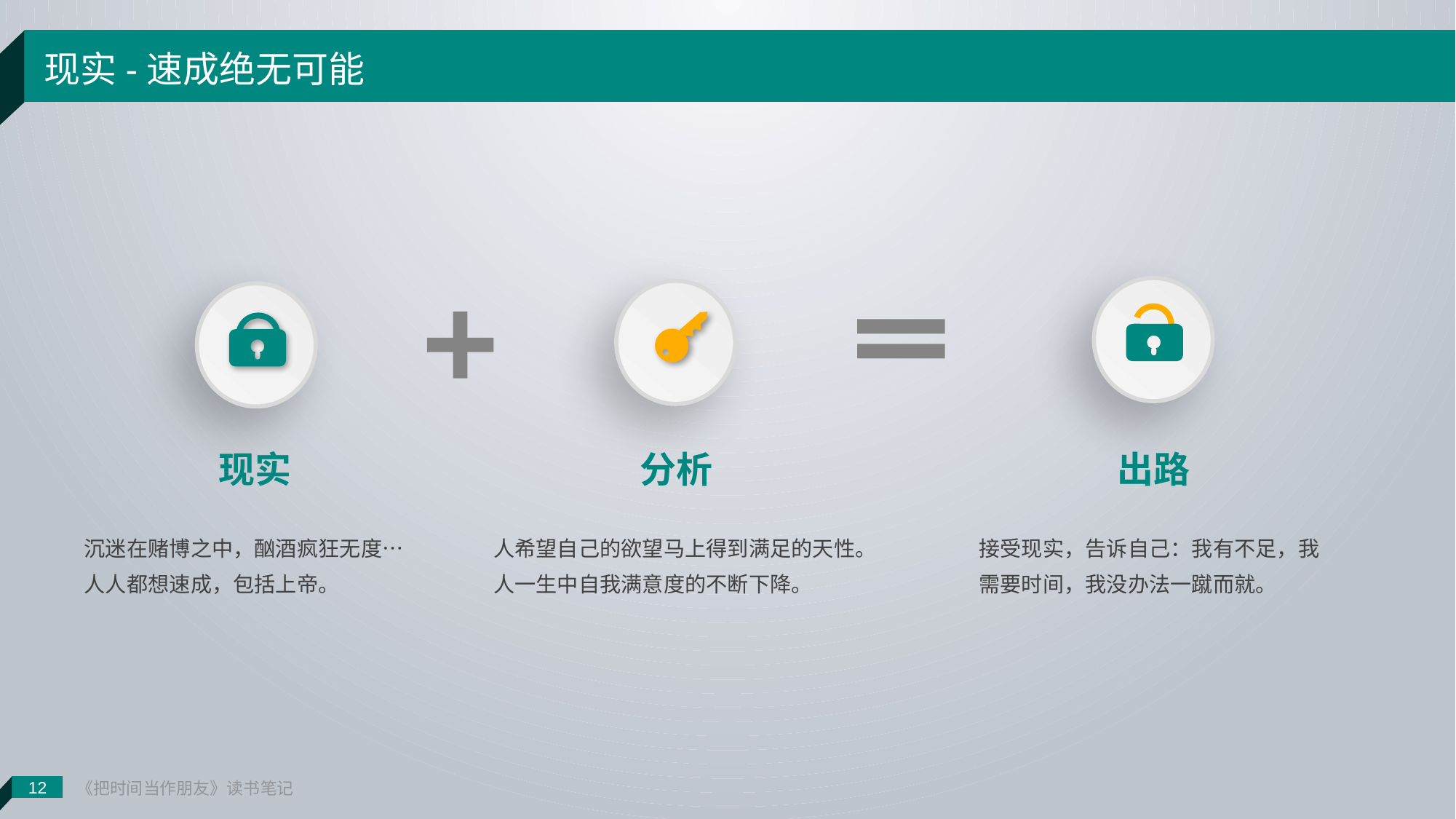

12
《把时间当作朋友》读书笔记

现实-速成绝无可能

现实
分析
出路
沉迷在赌博之中，酗酒疯狂无度…
人人都想速成，包括上帝。
人希望自己的欲望马上得到满足的天性。
人一生中自我满意度的不断下降。
接受现实，告诉自己：我有不足，我需要时间，我没办法一蹴而就。